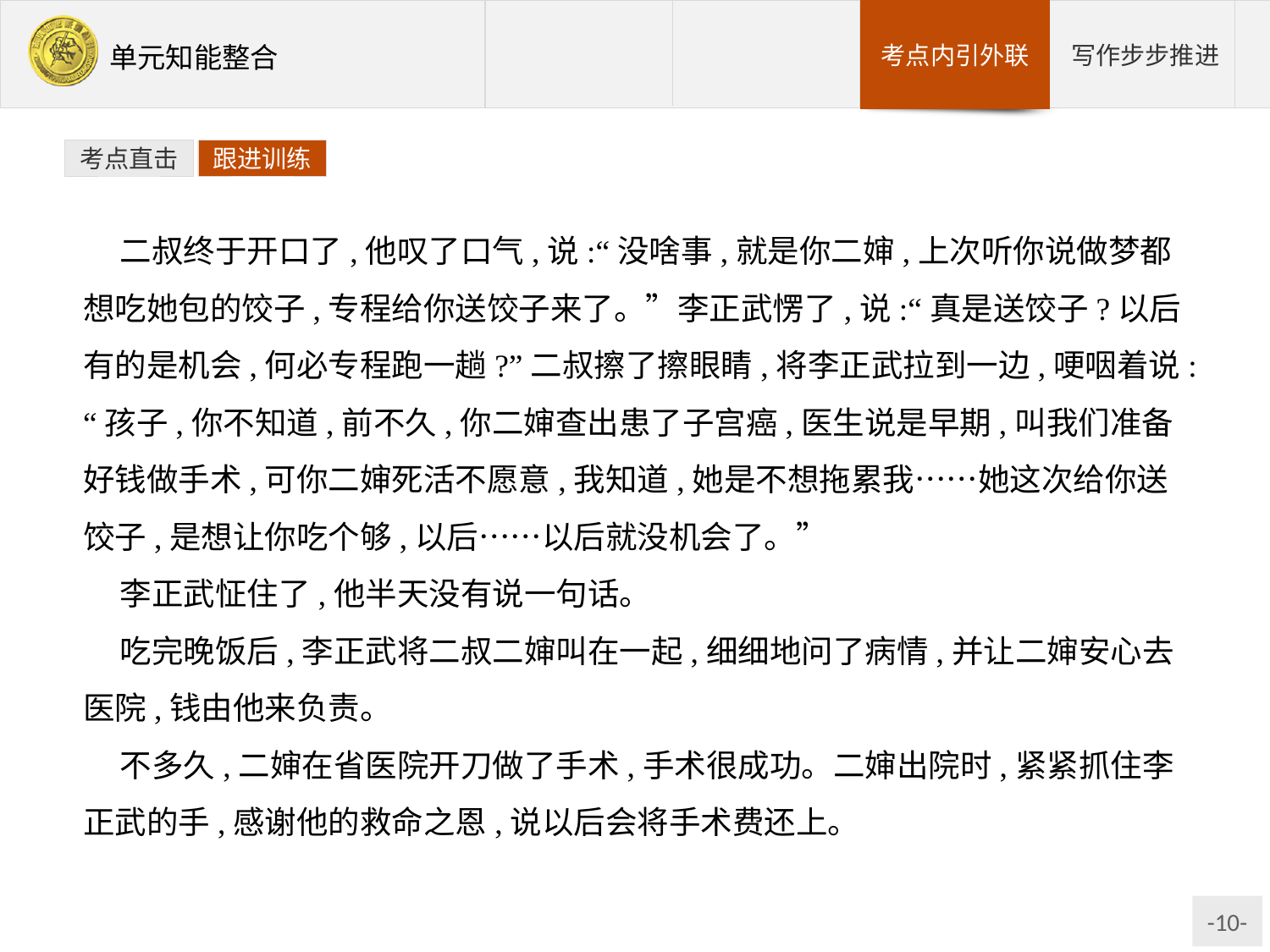

考点直击
跟进训练
二叔终于开口了,他叹了口气,说:“没啥事,就是你二婶,上次听你说做梦都想吃她包的饺子,专程给你送饺子来了。”李正武愣了,说:“真是送饺子?以后有的是机会,何必专程跑一趟?”二叔擦了擦眼睛,将李正武拉到一边,哽咽着说:“孩子,你不知道,前不久,你二婶查出患了子宫癌,医生说是早期,叫我们准备好钱做手术,可你二婶死活不愿意,我知道,她是不想拖累我……她这次给你送饺子,是想让你吃个够,以后……以后就没机会了。”
李正武怔住了,他半天没有说一句话。
吃完晚饭后,李正武将二叔二婶叫在一起,细细地问了病情,并让二婶安心去医院,钱由他来负责。
不多久,二婶在省医院开刀做了手术,手术很成功。二婶出院时,紧紧抓住李正武的手,感谢他的救命之恩,说以后会将手术费还上。